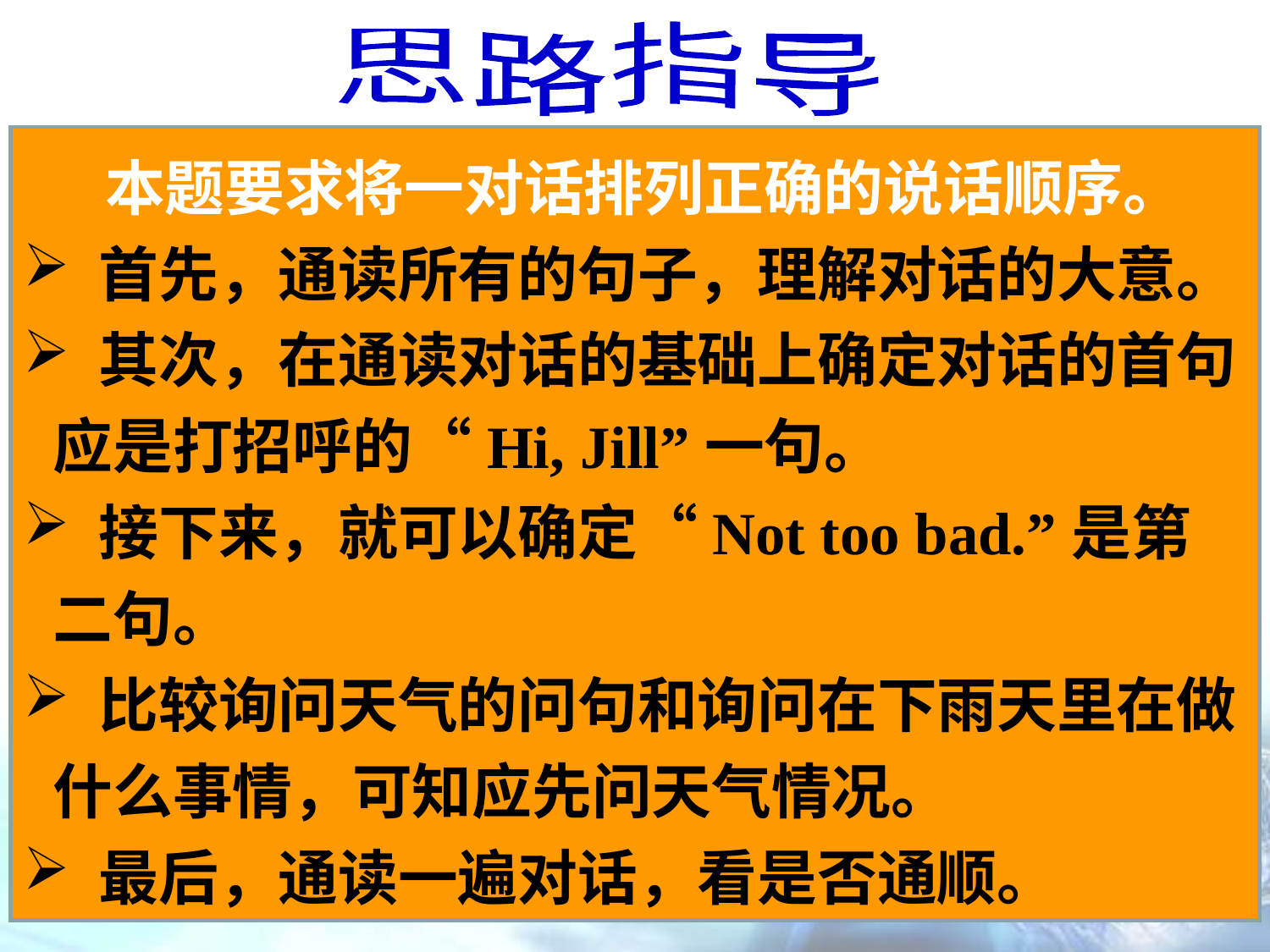

思路指导
     本题要求将一对话排列正确的说话顺序。
 首先，通读所有的句子，理解对话的大意。
 其次，在通读对话的基础上确定对话的首句应是打招呼的“Hi, Jill”一句。
 接下来，就可以确定“Not too bad.”是第二句。
 比较询问天气的问句和询问在下雨天里在做什么事情，可知应先问天气情况。
 最后，通读一遍对话，看是否通顺。